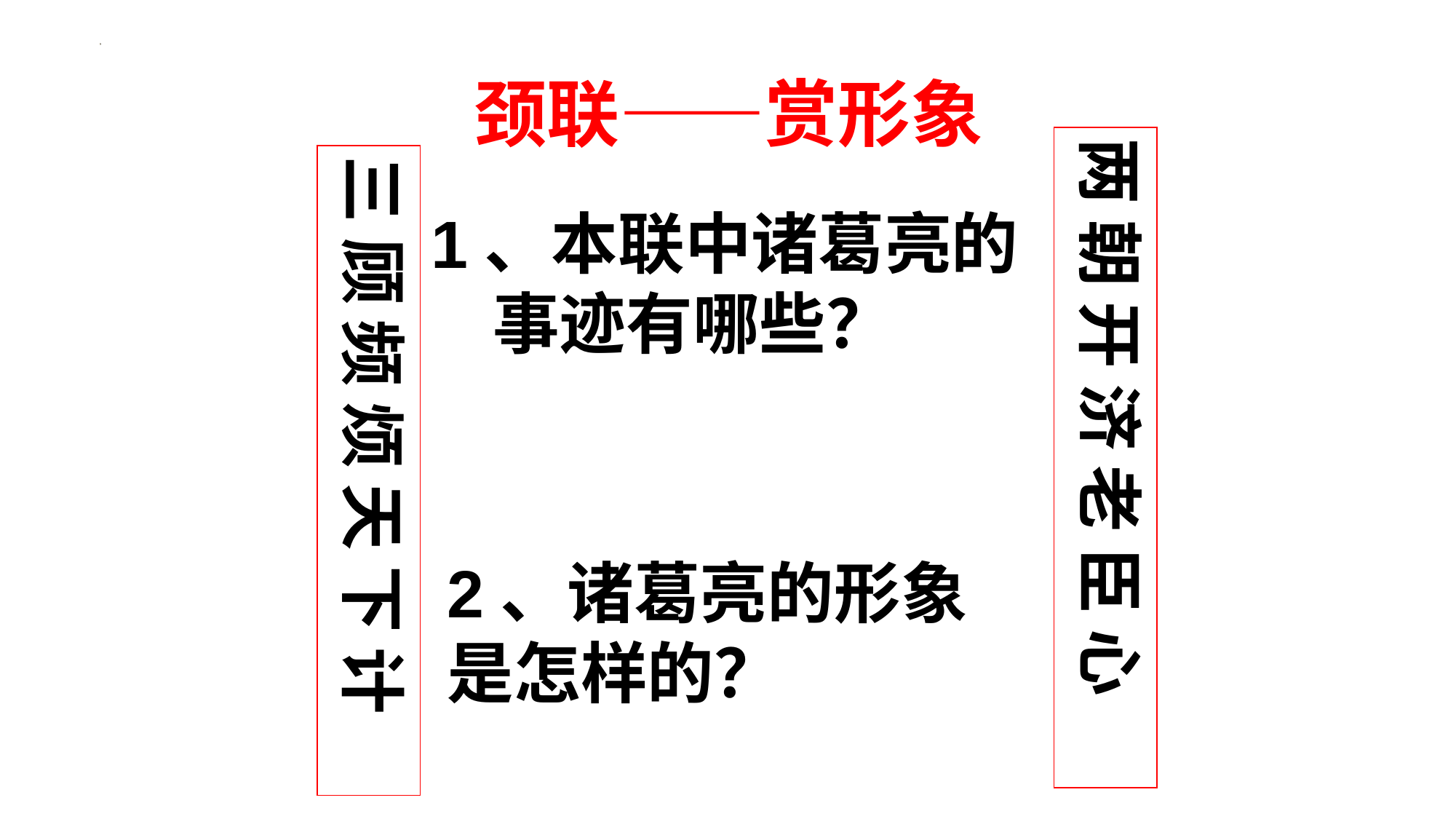

颈联——赏形象
两 朝 开 济 老 臣 心
三 顾 频 烦 天 下 计
1、本联中诸葛亮的
   事迹有哪些？
2、诸葛亮的形象是怎样的？